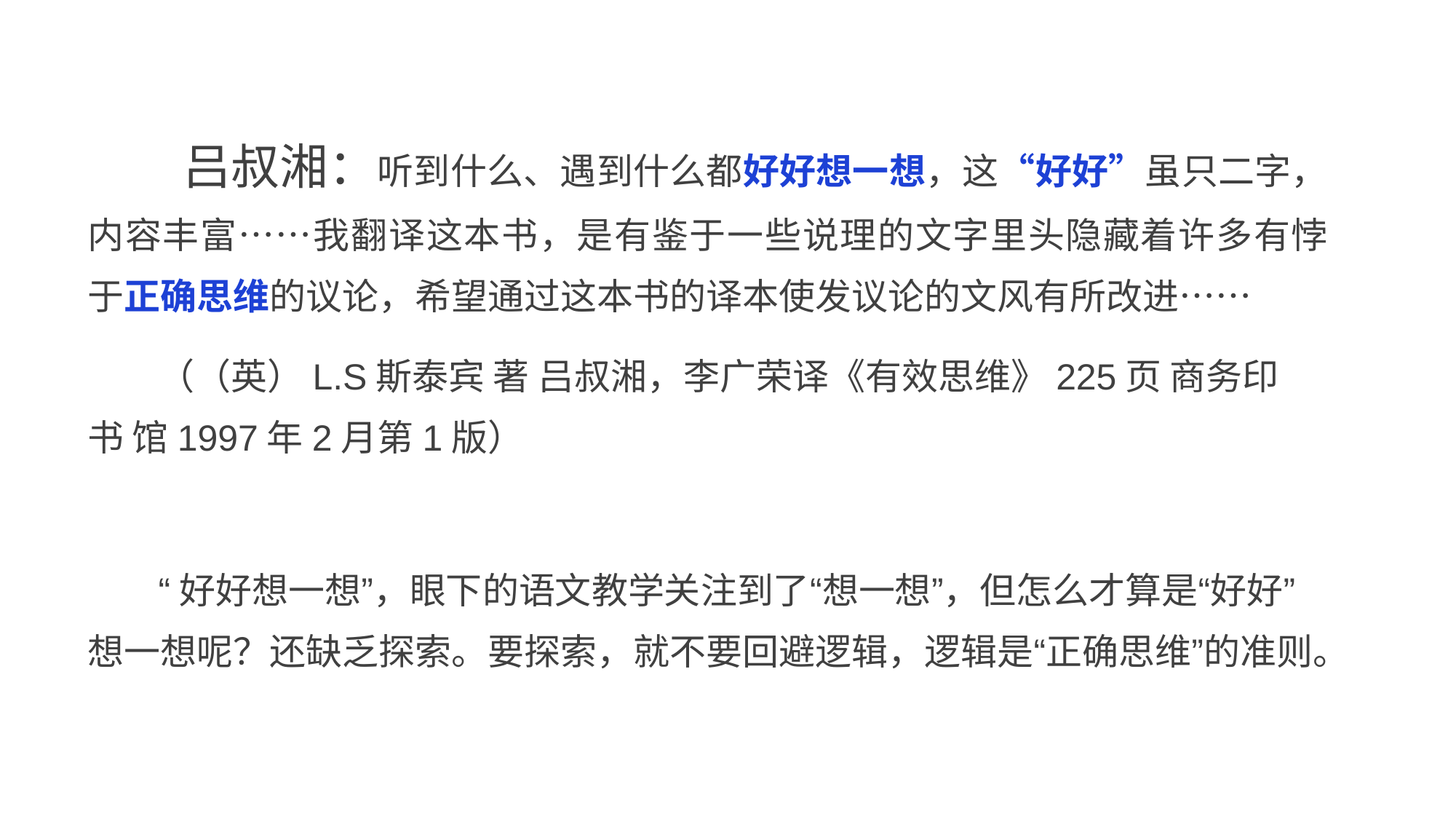

吕叔湘：听到什么、遇到什么都好好想一想，这“好好”虽只二字， 内容丰富……我翻译这本书，是有鉴于一些说理的文字里头隐藏着许多有悖 于正确思维的议论，希望通过这本书的译本使发议论的文风有所改进……
（（英）L.S斯泰宾 著 吕叔湘，李广荣译《有效思维》225页 商务印书 馆1997年2月第1版）
“好好想一想”，眼下的语文教学关注到了“想一想”，但怎么才算是“好好”
想一想呢？还缺乏探索。要探索，就不要回避逻辑，逻辑是“正确思维”的准则。